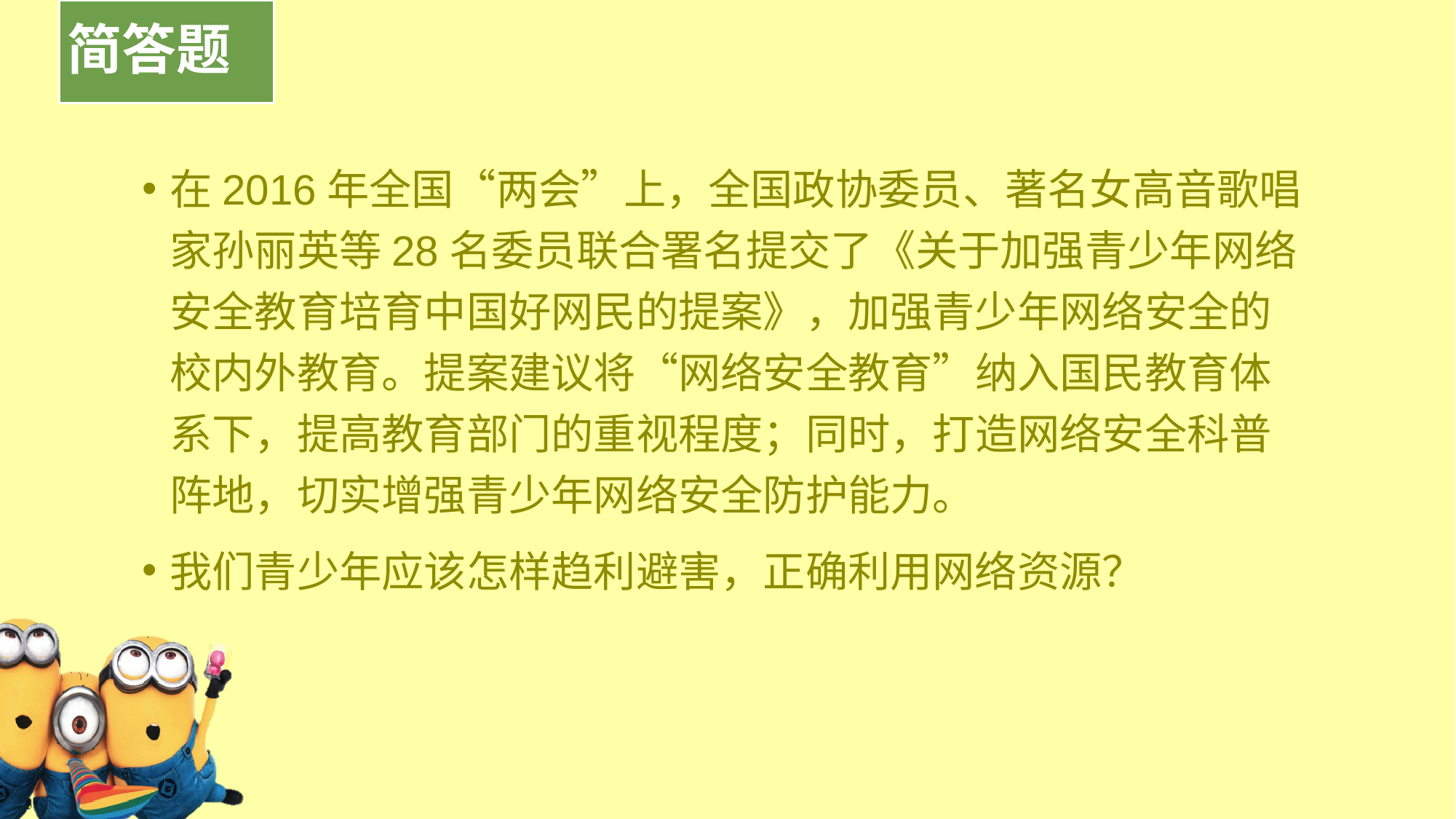

# 简答题
在2016年全国“两会”上，全国政协委员、著名女高音歌唱家孙丽英等28名委员联合署名提交了《关于加强青少年网络安全教育培育中国好网民的提案》，加强青少年网络安全的校内外教育。提案建议将“网络安全教育”纳入国民教育体系下，提高教育部门的重视程度；同时，打造网络安全科普阵地，切实增强青少年网络安全防护能力。
我们青少年应该怎样趋利避害，正确利用网络资源？